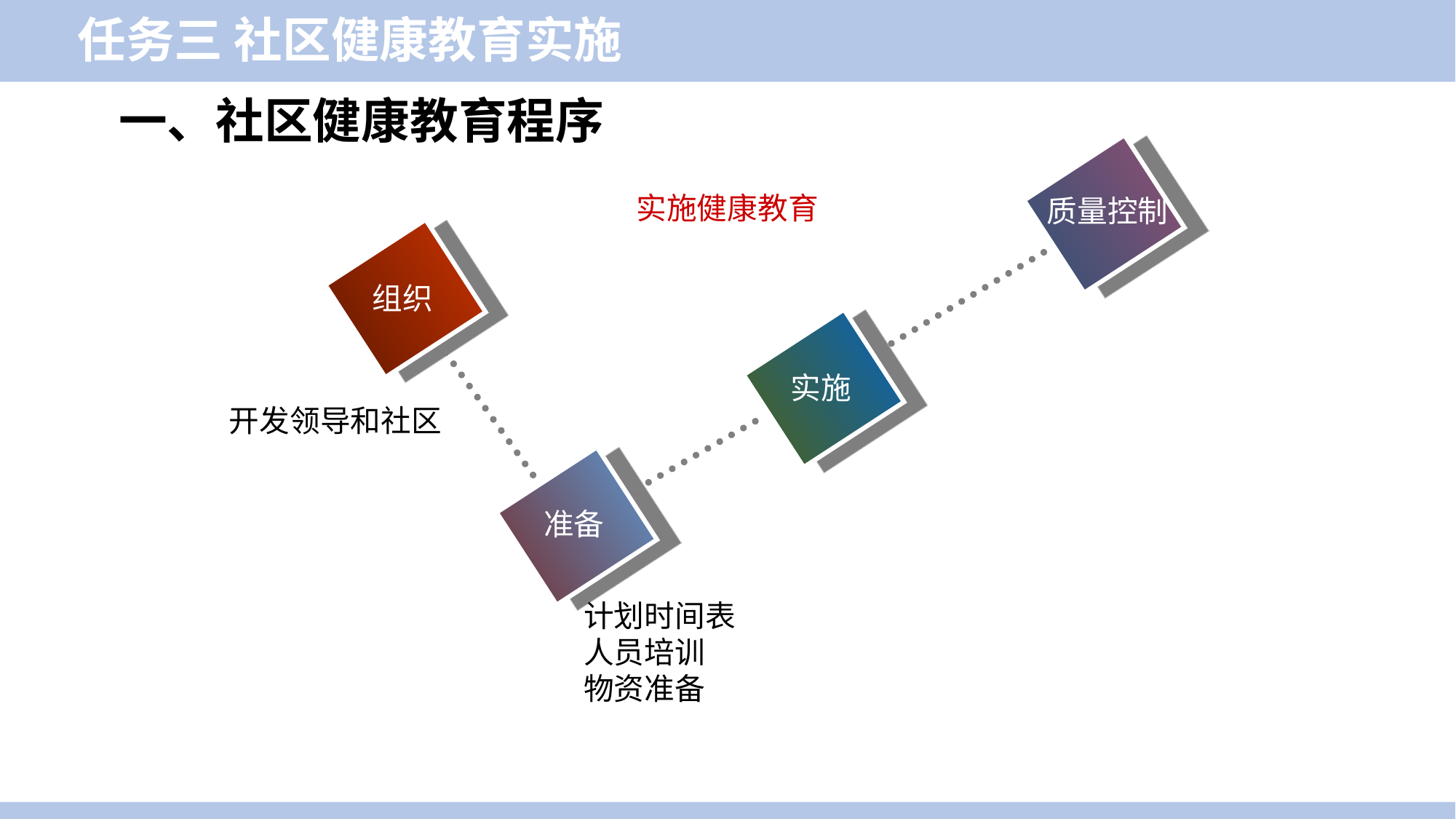

任务三 社区健康教育实施
一、社区健康教育程序

实施健康教育
质量控制

组织

实施
开发领导和社区

准备
计划时间表
人员培训
物资准备